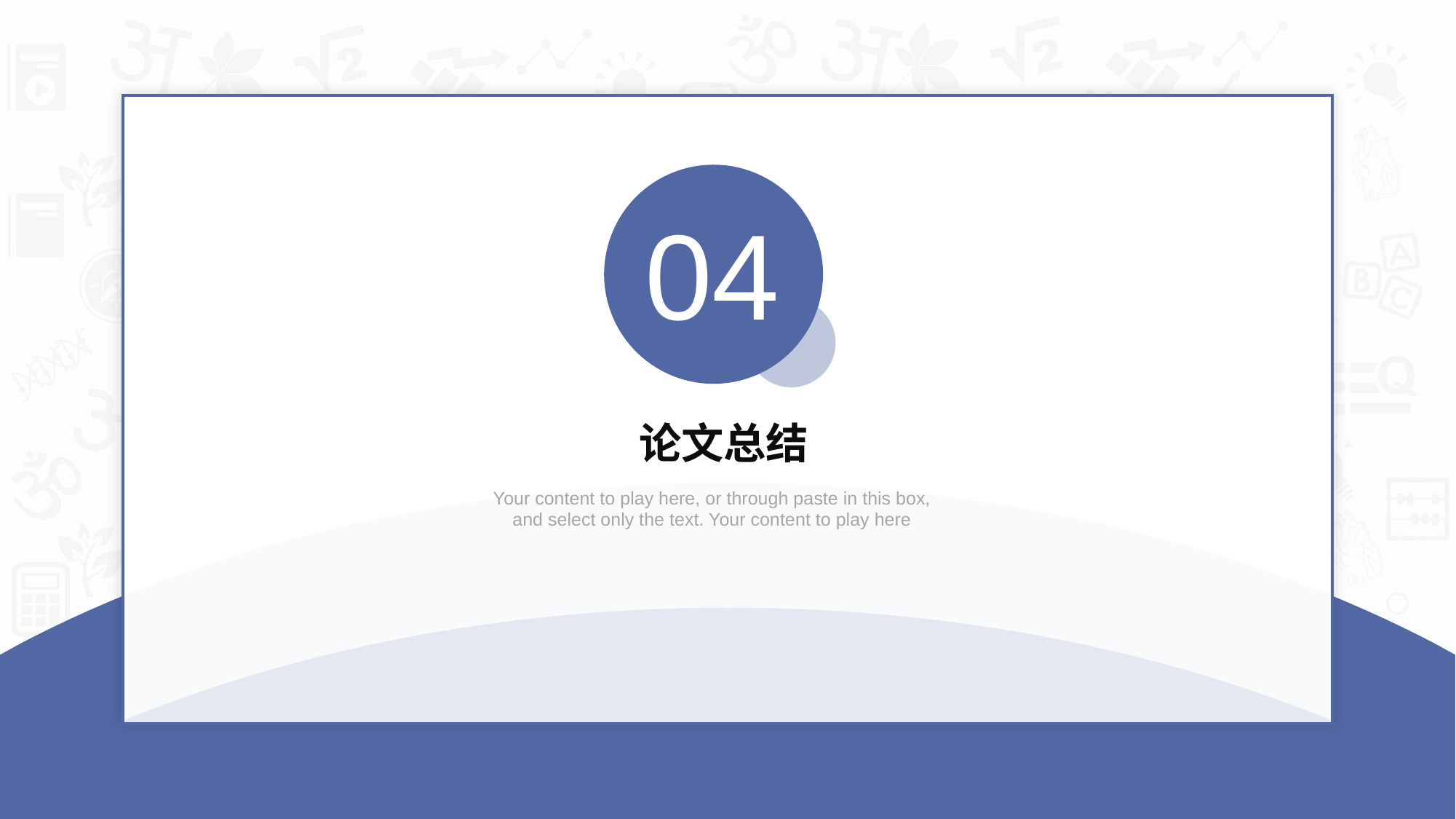

04
论文总结
Your content to play here, or through paste in this box, and select only the text. Your content to play here